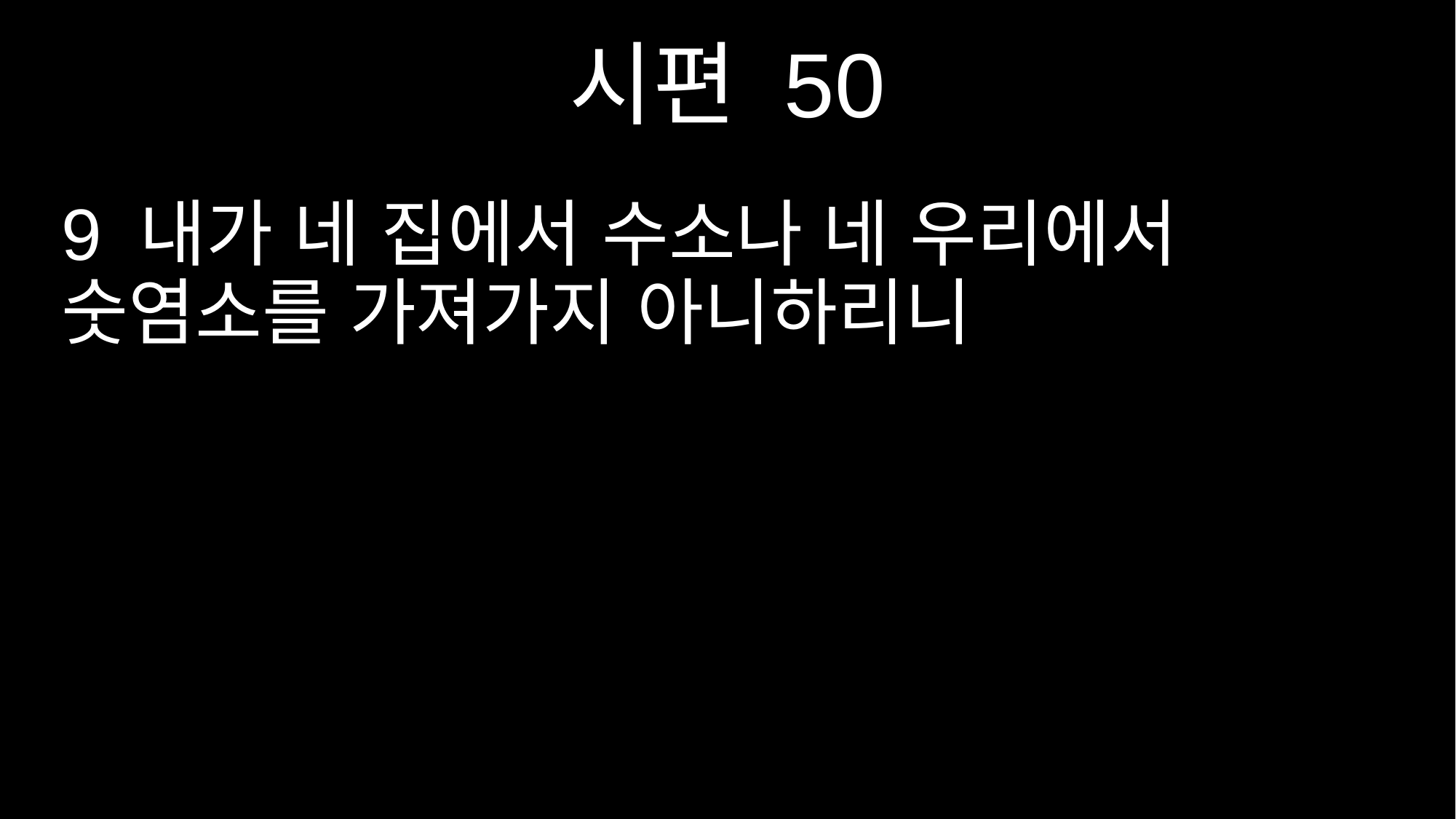

시편 50
9 내가 네 집에서 수소나 네 우리에서 숫염소를 가져가지 아니하리니